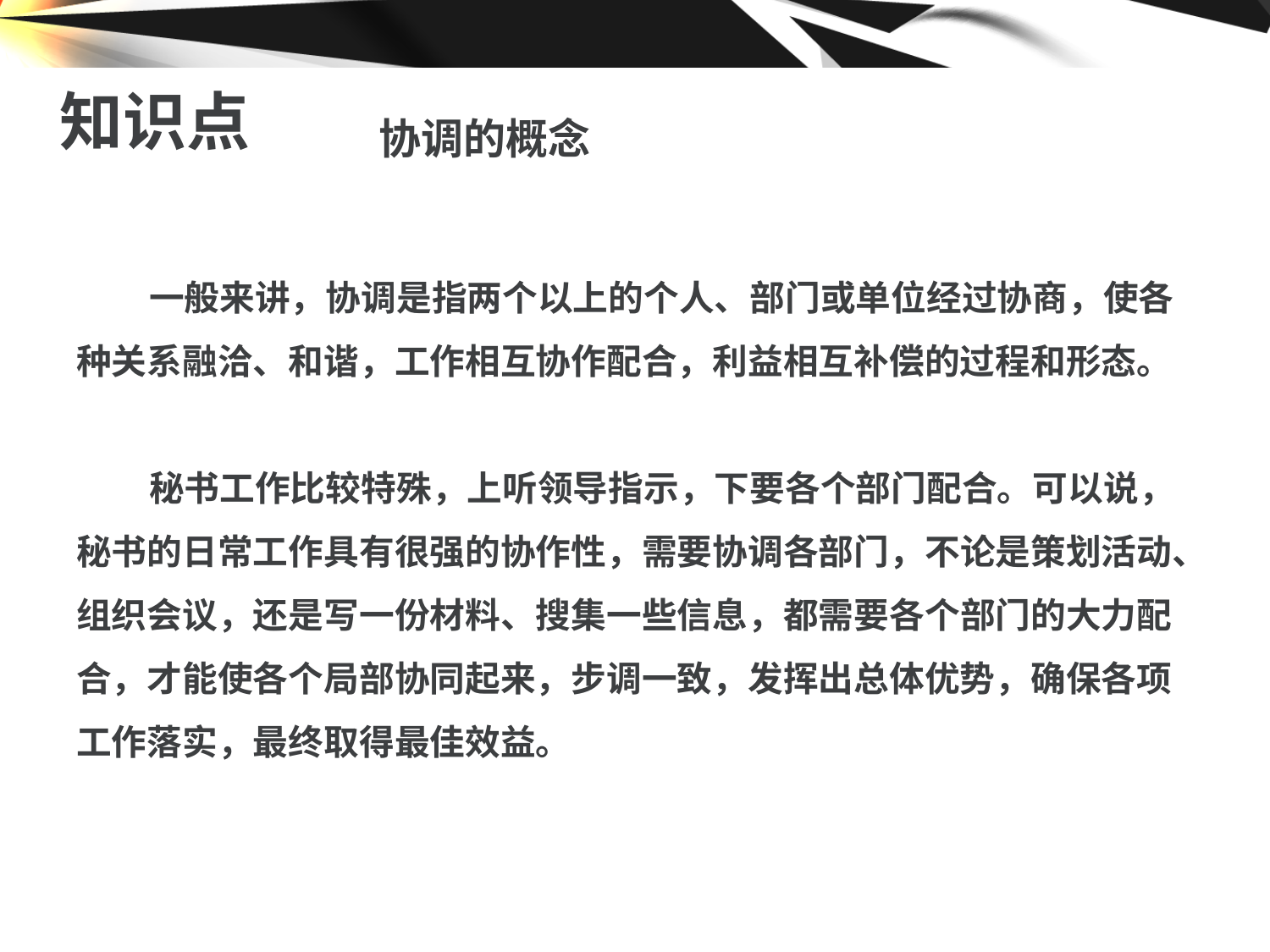

知识点
协调的概念
        一般来讲，协调是指两个以上的个人、部门或单位经过协商，使各种关系融洽、和谐，工作相互协作配合，利益相互补偿的过程和形态。

        秘书工作比较特殊，上听领导指示，下要各个部门配合。可以说，秘书的日常工作具有很强的协作性，需要协调各部门，不论是策划活动、组织会议，还是写一份材料、搜集一些信息，都需要各个部门的大力配合，才能使各个局部协同起来，步调一致，发挥出总体优势，确保各项工作落实，最终取得最佳效益。